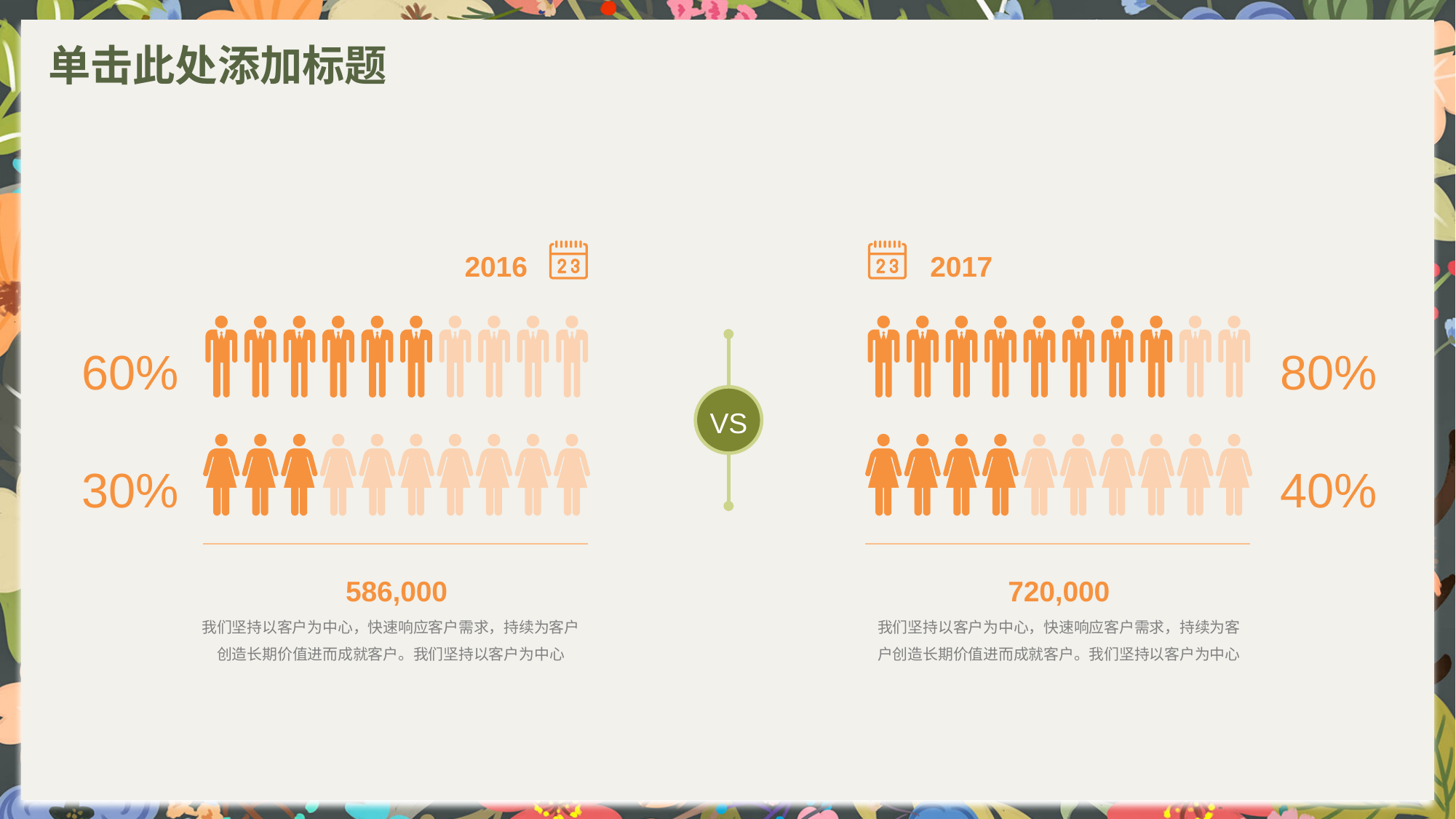

# 单击此处添加标题
2016

2017

60%
30%
80%
40%

VS
586,000
720,000
我们坚持以客户为中心，快速响应客户需求，持续为客户创造长期价值进而成就客户。我们坚持以客户为中心
我们坚持以客户为中心，快速响应客户需求，持续为客户创造长期价值进而成就客户。我们坚持以客户为中心